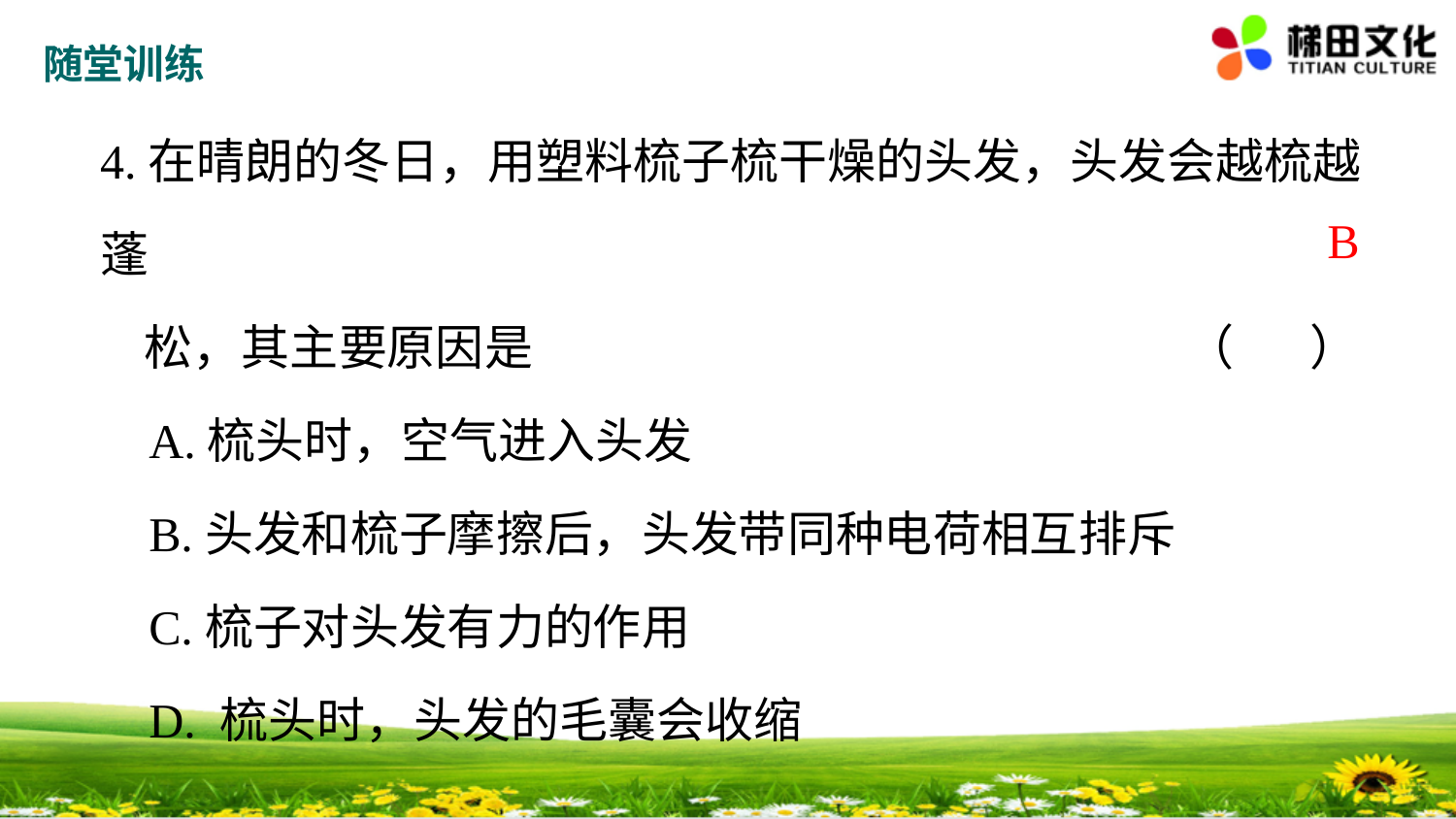

随堂训练
4.在晴朗的冬日，用塑料梳子梳干燥的头发，头发会越梳越蓬
   松，其主要原因是                                                            （       ）
    A.梳头时，空气进入头发
    B.头发和梳子摩擦后，头发带同种电荷相互排斥
    C.梳子对头发有力的作用
    D. 梳头时，头发的毛囊会收缩
B